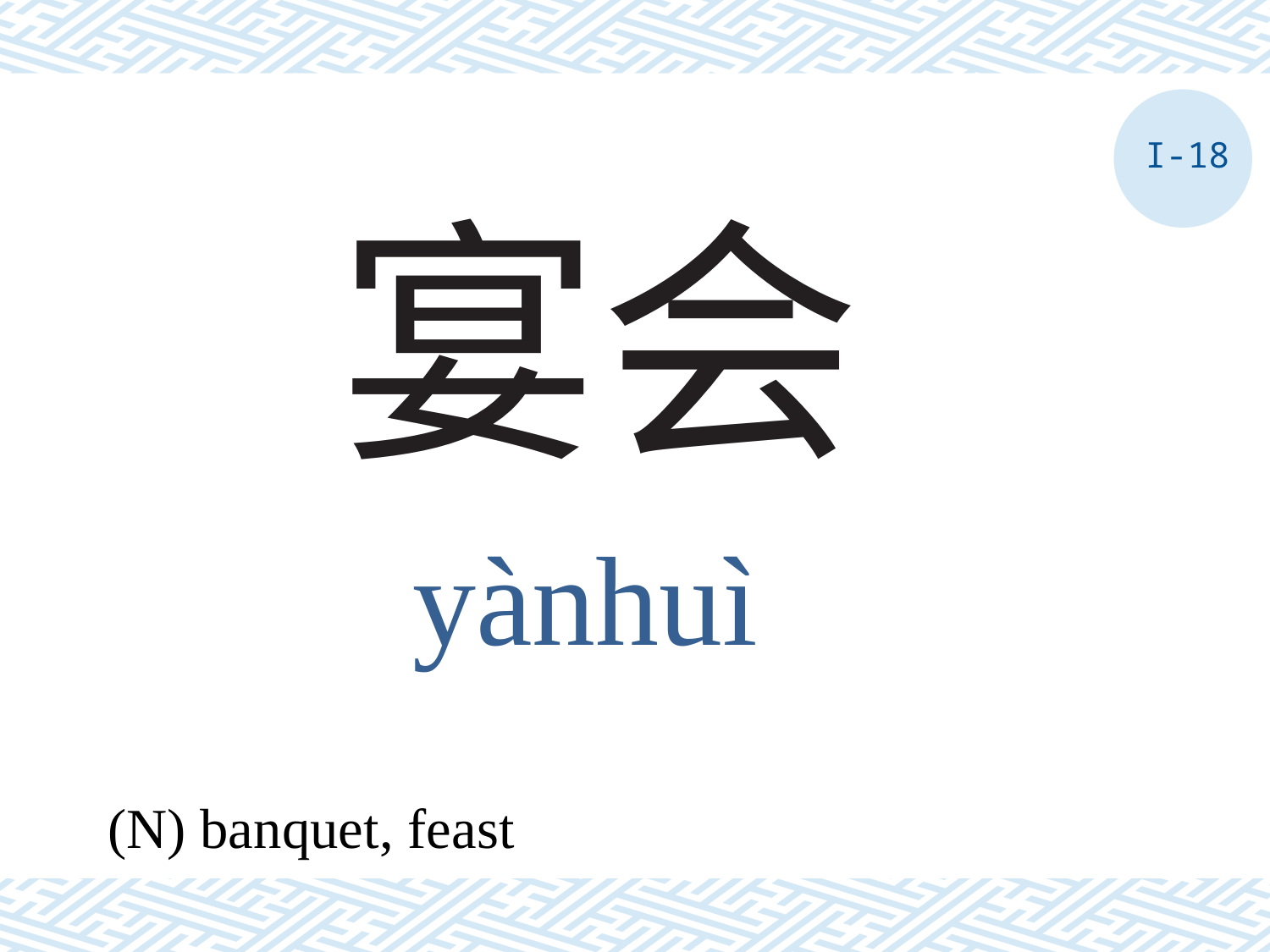

I-18

# 宴会
yànhuì
(N) banquet, feast